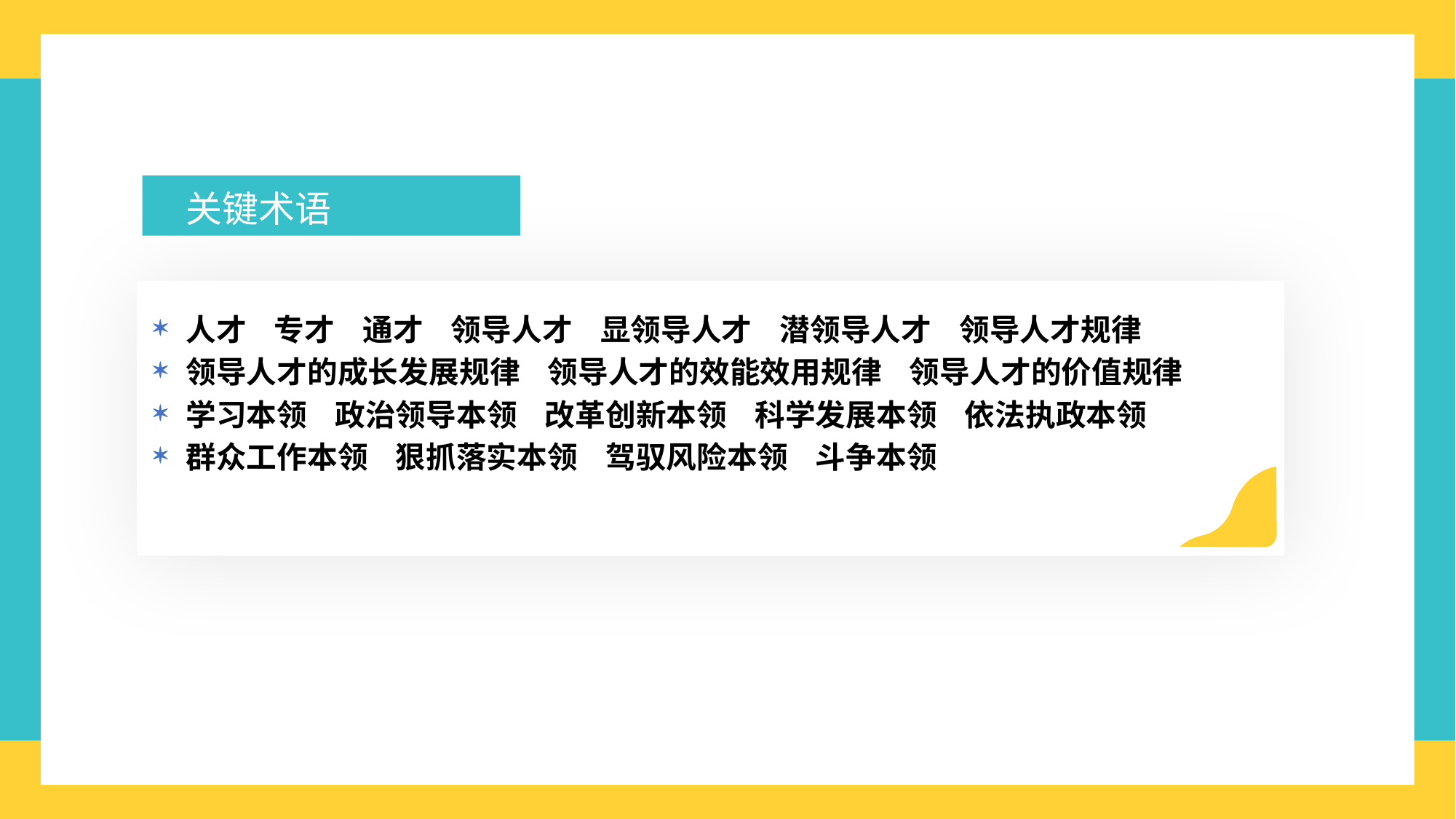

关键术语

人才    专才    通才    领导人才    显领导人才    潜领导人才    领导人才规律
领导人才的成长发展规律    领导人才的效能效用规律    领导人才的价值规律
学习本领    政治领导本领    改革创新本领    科学发展本领    依法执政本领
群众工作本领    狠抓落实本领    驾驭风险本领    斗争本领